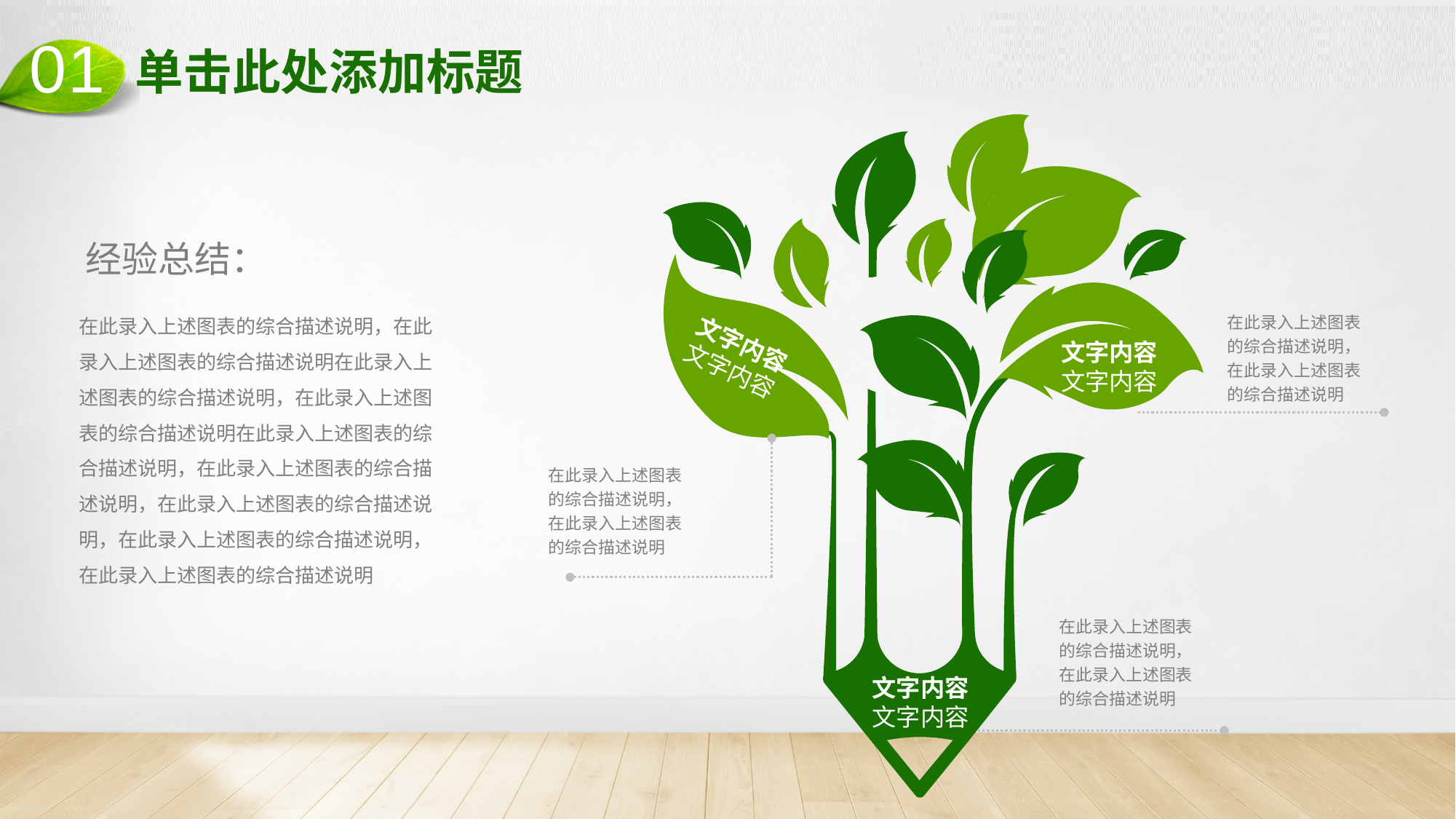

01
# 单击此处添加标题

经验总结：

在此录入上述图表的综合描述说明，在此录入上述图表的综合描述说明在此录入上述图表的综合描述说明，在此录入上述图表的综合描述说明在此录入上述图表的综合描述说明，在此录入上述图表的综合描述说明，在此录入上述图表的综合描述说明，在此录入上述图表的综合描述说明，在此录入上述图表的综合描述说明

在此录入上述图表的综合描述说明，在此录入上述图表的综合描述说明

文字内容
文字内容
文字内容
文字内容

在此录入上述图表的综合描述说明，在此录入上述图表的综合描述说明

在此录入上述图表的综合描述说明，在此录入上述图表的综合描述说明

文字内容
文字内容